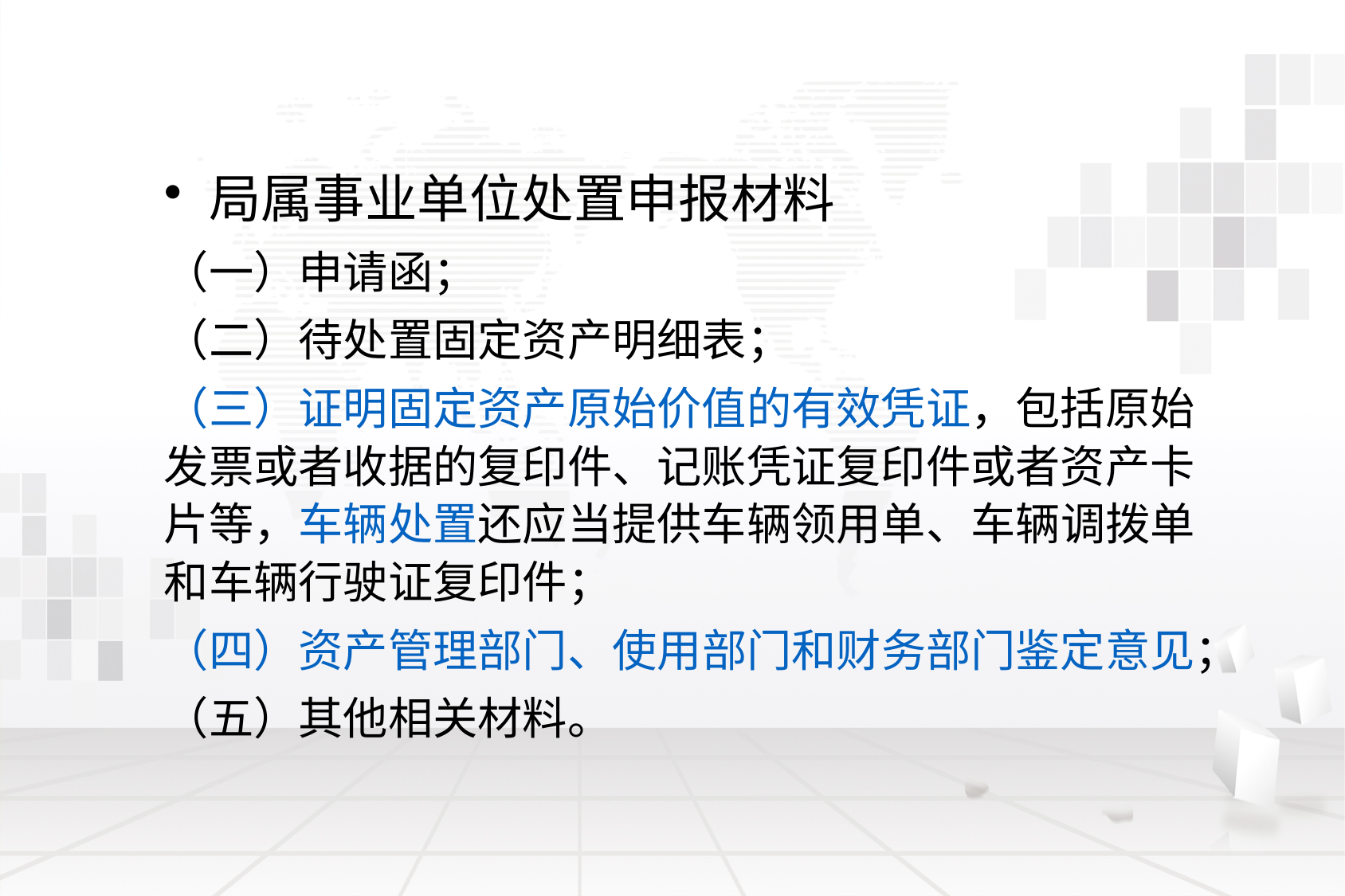

局属事业单位处置申报材料
（一）申请函；
（二）待处置固定资产明细表；
（三）证明固定资产原始价值的有效凭证，包括原始发票或者收据的复印件、记账凭证复印件或者资产卡片等，车辆处置还应当提供车辆领用单、车辆调拨单和车辆行驶证复印件；
（四）资产管理部门、使用部门和财务部门鉴定意见；
（五）其他相关材料。